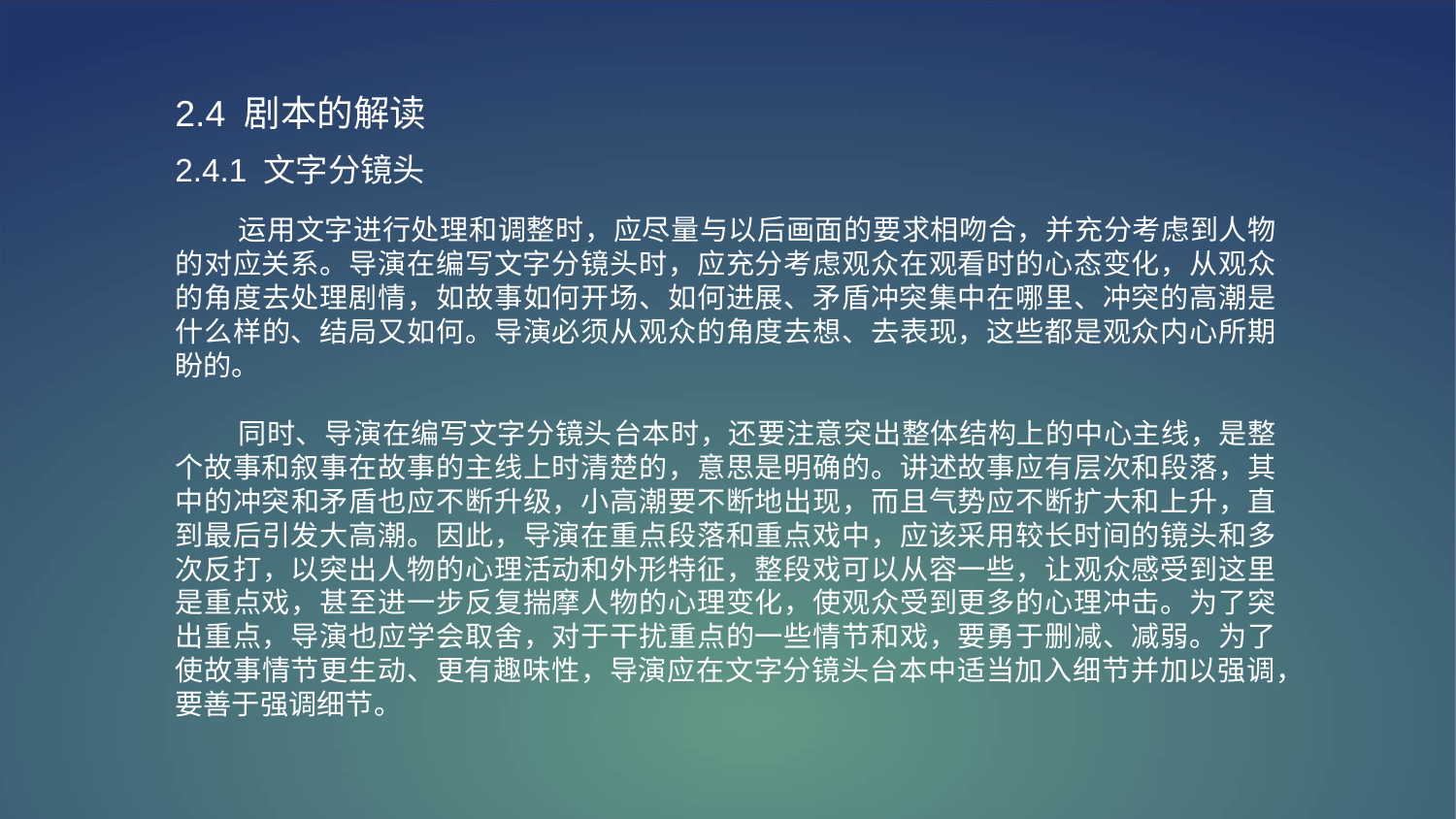

2.4 剧本的解读
2.4.1 文字分镜头
  运用文字进行处理和调整时，应尽量与以后画面的要求相吻合，并充分考虑到人物的对应关系。导演在编写文字分镜头时，应充分考虑观众在观看时的心态变化，从观众的角度去处理剧情，如故事如何开场、如何进展、矛盾冲突集中在哪里、冲突的高潮是什么样的、结局又如何。导演必须从观众的角度去想、去表现，这些都是观众内心所期盼的。

  同时、导演在编写文字分镜头台本时，还要注意突出整体结构上的中心主线，是整个故事和叙事在故事的主线上时清楚的，意思是明确的。讲述故事应有层次和段落，其中的冲突和矛盾也应不断升级，小高潮要不断地出现，而且气势应不断扩大和上升，直到最后引发大高潮。因此，导演在重点段落和重点戏中，应该采用较长时间的镜头和多次反打，以突出人物的心理活动和外形特征，整段戏可以从容一些，让观众感受到这里是重点戏，甚至进一步反复揣摩人物的心理变化，使观众受到更多的心理冲击。为了突出重点，导演也应学会取舍，对于干扰重点的一些情节和戏，要勇于删减、减弱。为了使故事情节更生动、更有趣味性，导演应在文字分镜头台本中适当加入细节并加以强调，要善于强调细节。